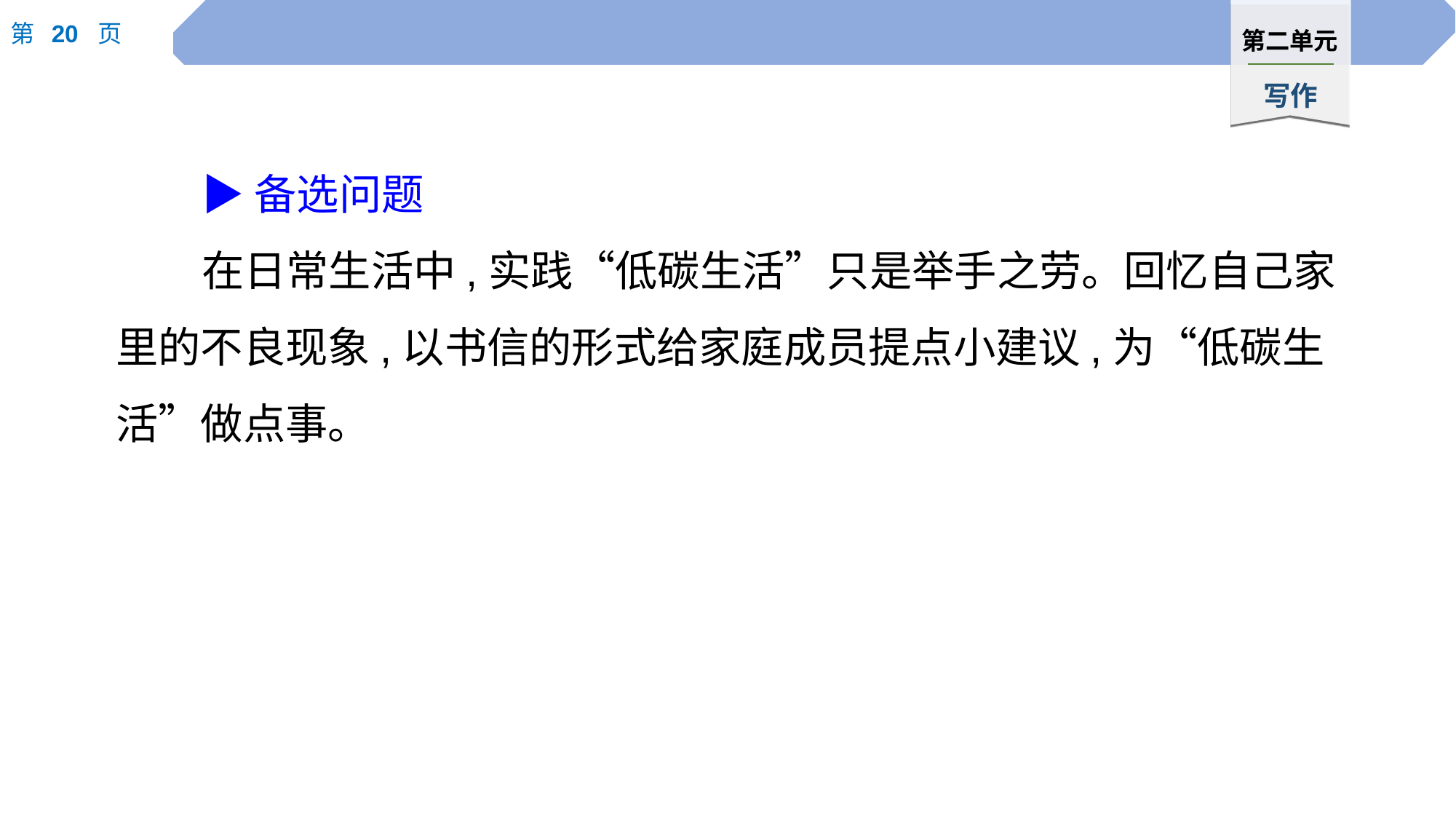

▶备选问题
在日常生活中,实践“低碳生活”只是举手之劳。回忆自己家里的不良现象,以书信的形式给家庭成员提点小建议,为“低碳生活”做点事。